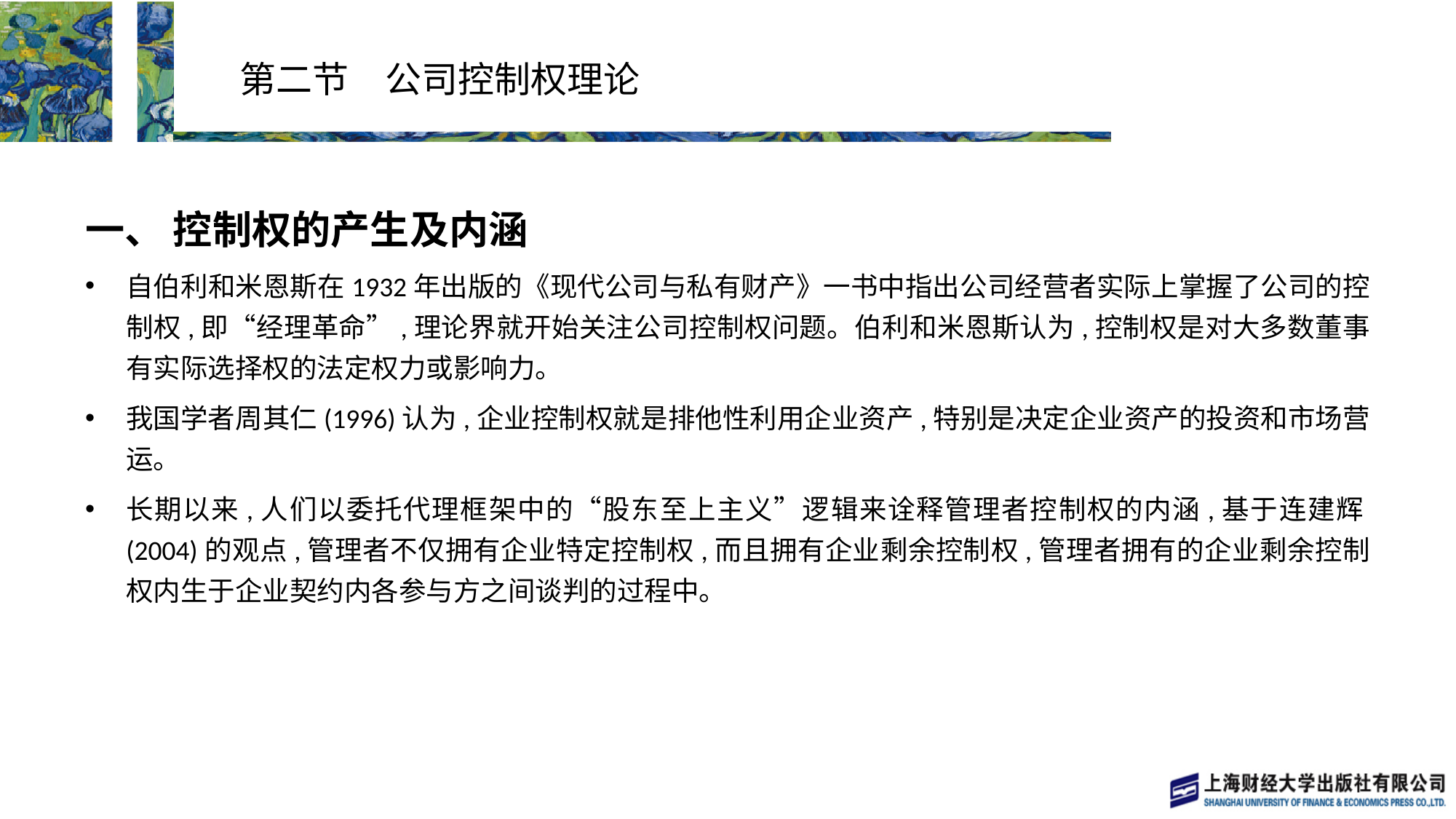

# 第二节　公司控制权理论
一、 控制权的产生及内涵
自伯利和米恩斯在1932年出版的《现代公司与私有财产》一书中指出公司经营者实际上掌握了公司的控制权,即“经理革命”,理论界就开始关注公司控制权问题。伯利和米恩斯认为,控制权是对大多数董事有实际选择权的法定权力或影响力。
我国学者周其仁(1996)认为,企业控制权就是排他性利用企业资产,特别是决定企业资产的投资和市场营运。
长期以来,人们以委托代理框架中的“股东至上主义”逻辑来诠释管理者控制权的内涵,基于连建辉(2004)的观点,管理者不仅拥有企业特定控制权,而且拥有企业剩余控制权,管理者拥有的企业剩余控制权内生于企业契约内各参与方之间谈判的过程中。